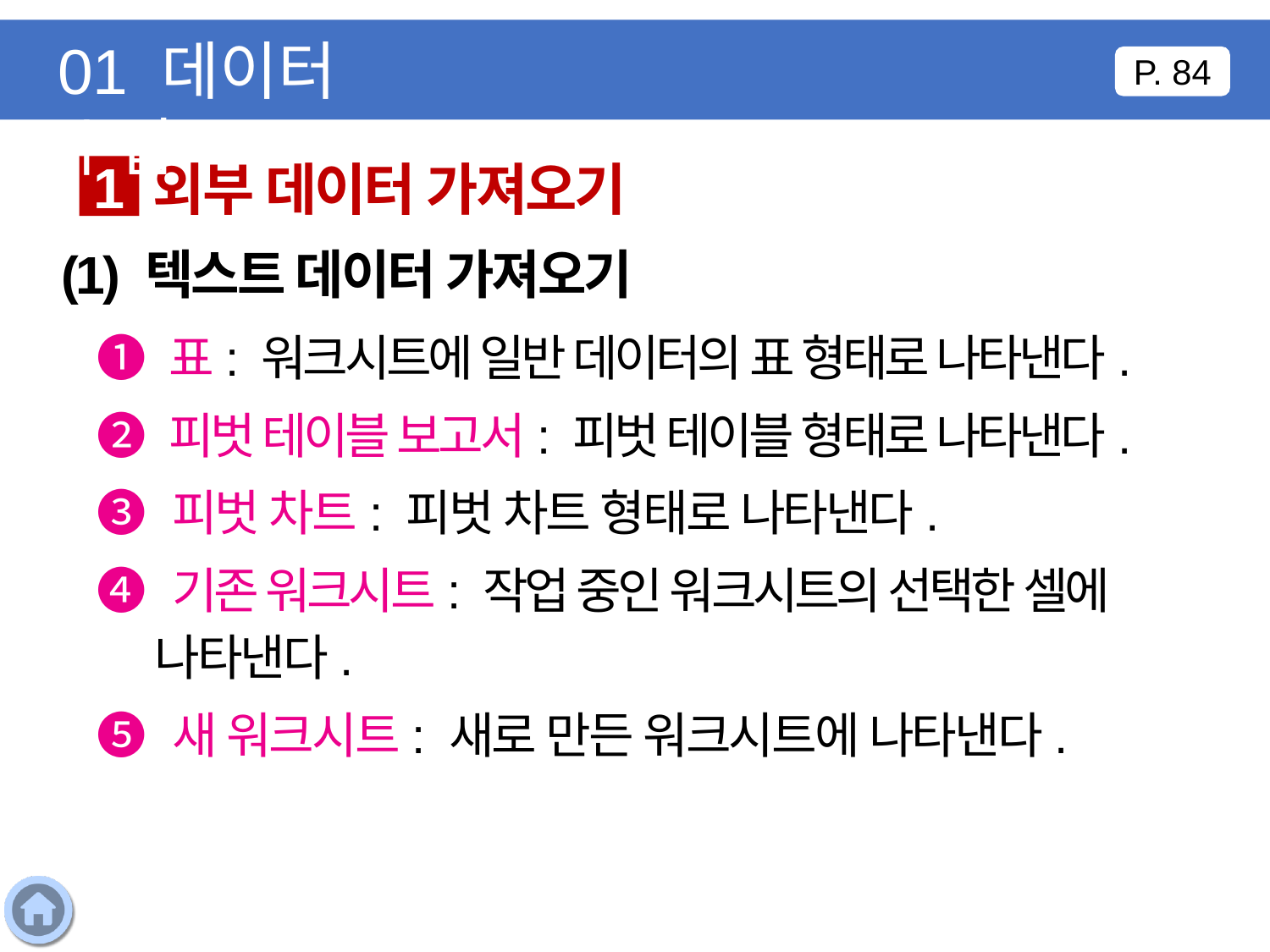

01 데이터 수집
P. 84
외부 데이터 가져오기
1
(1) 텍스트 데이터 가져오기
❶ 표: 워크시트에 일반 데이터의 표 형태로 나타낸다.
❷ 피벗 테이블 보고서: 피벗 테이블 형태로 나타낸다.
❸ 피벗 차트: 피벗 차트 형태로 나타낸다.
❹ 기존 워크시트: 작업 중인 워크시트의 선택한 셀에 나타낸다.
❺ 새 워크시트: 새로 만든 워크시트에 나타낸다.